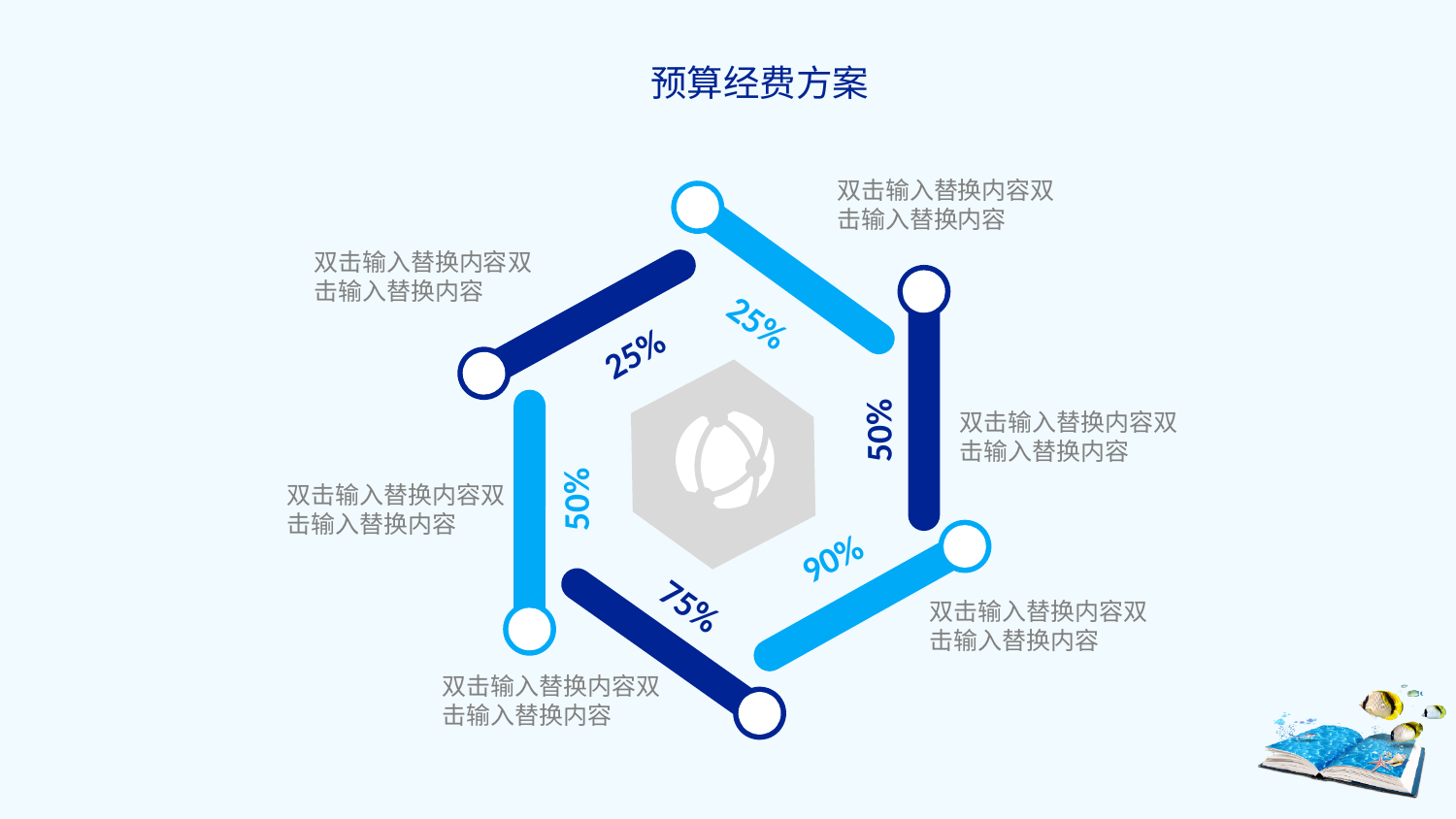

预算经费方案

双击输入替换内容双击输入替换内容

双击输入替换内容双击输入替换内容

25%
25%

双击输入替换内容双击输入替换内容
50%

双击输入替换内容双击输入替换内容
50%

90%
75%
双击输入替换内容双击输入替换内容
双击输入替换内容双击输入替换内容